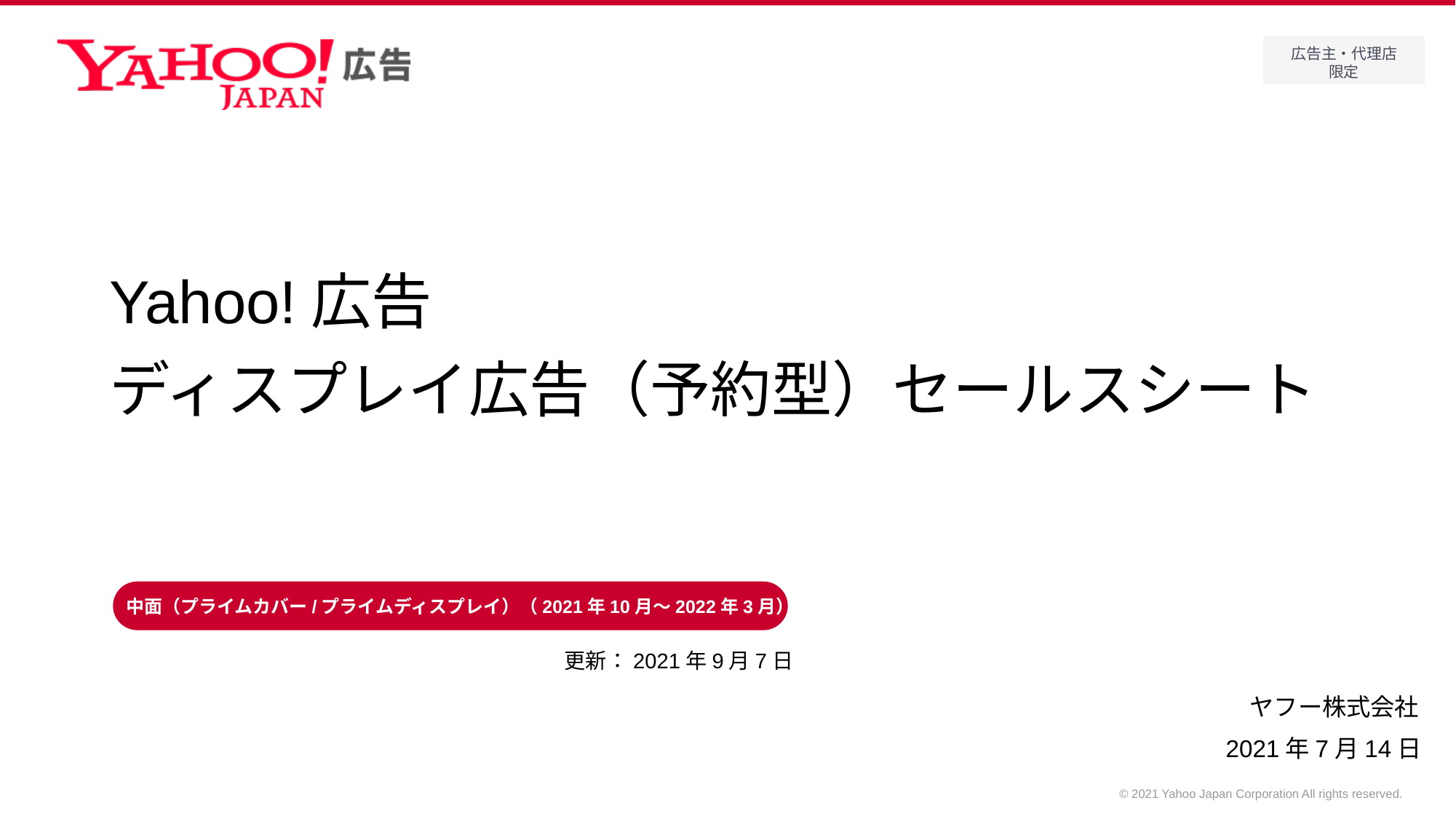

# Yahoo!広告 ディスプレイ広告（予約型）セールスシート
中面（プライムカバー/プライムディスプレイ）（2021年10月～2022年3月）
更新：2021年9月7日
2021年7月14日